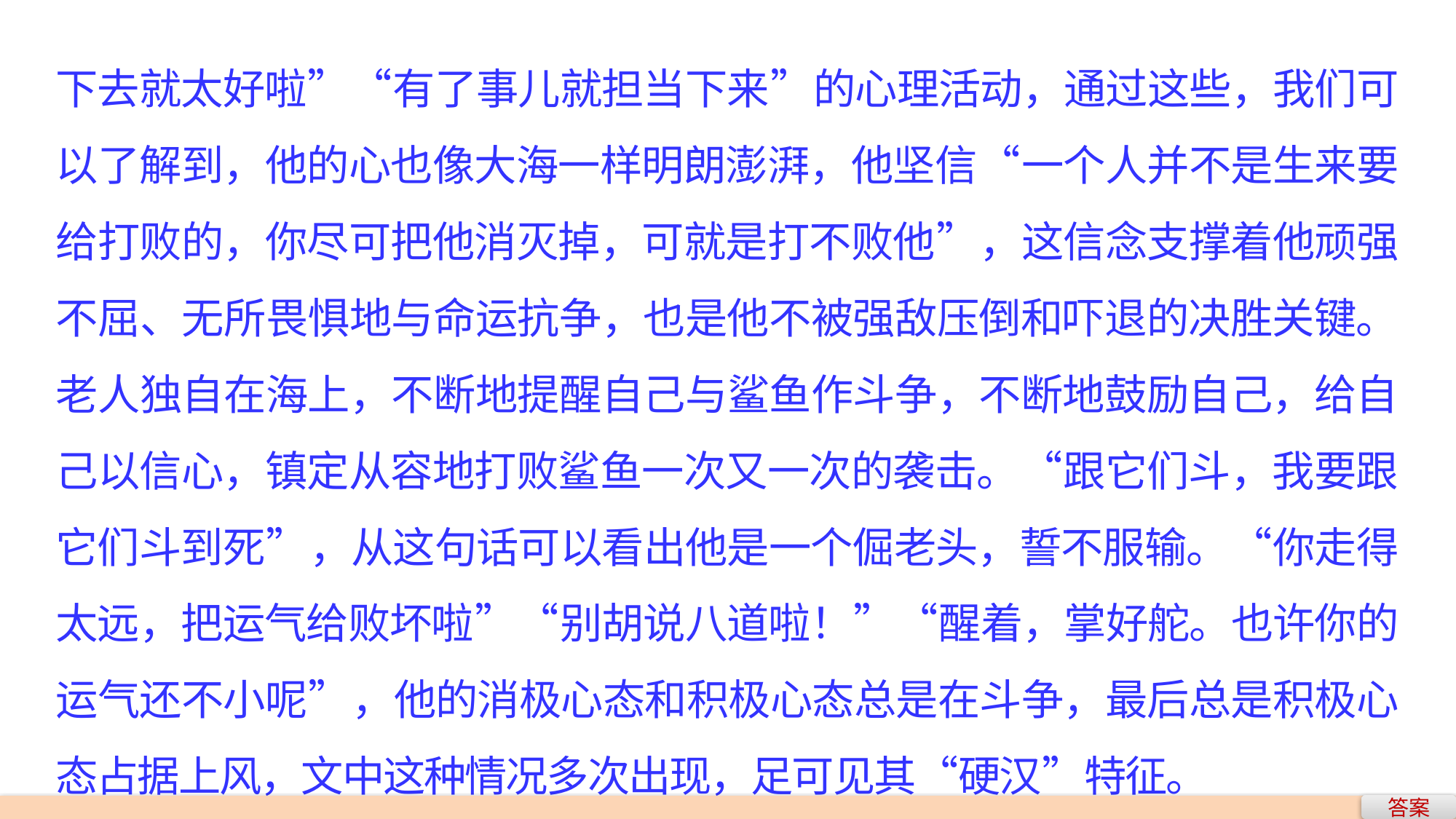

下去就太好啦”“有了事儿就担当下来”的心理活动，通过这些，我们可以了解到，他的心也像大海一样明朗澎湃，他坚信“一个人并不是生来要给打败的，你尽可把他消灭掉，可就是打不败他”，这信念支撑着他顽强不屈、无所畏惧地与命运抗争，也是他不被强敌压倒和吓退的决胜关键。老人独自在海上，不断地提醒自己与鲨鱼作斗争，不断地鼓励自己，给自己以信心，镇定从容地打败鲨鱼一次又一次的袭击。“跟它们斗，我要跟它们斗到死”，从这句话可以看出他是一个倔老头，誓不服输。“你走得太远，把运气给败坏啦”“别胡说八道啦！”“醒着，掌好舵。也许你的运气还不小呢”，他的消极心态和积极心态总是在斗争，最后总是积极心态占据上风，文中这种情况多次出现，足可见其“硬汉”特征。
答案